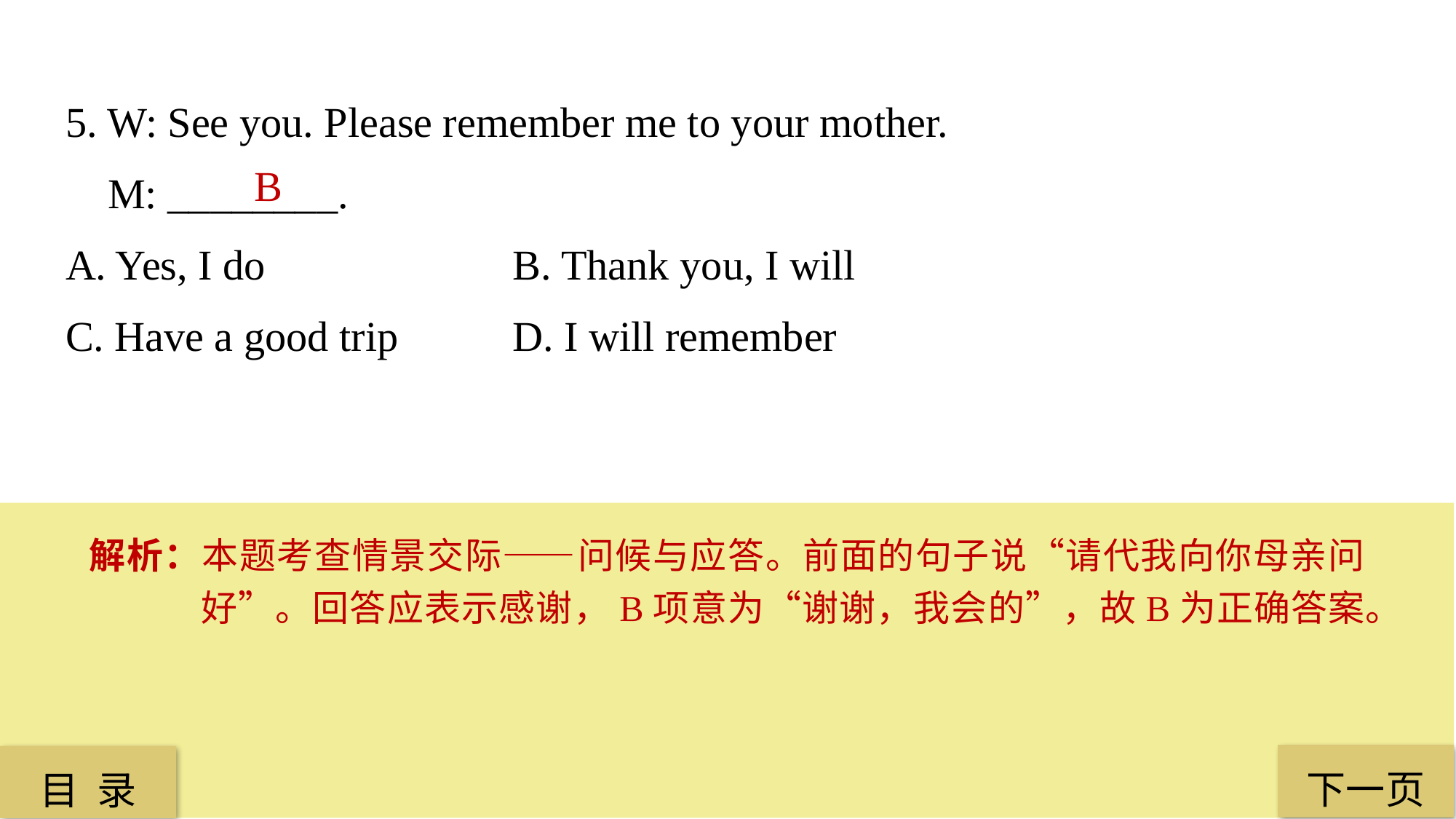

5. W: See you. Please remember me to your mother.
    M: ________.
A. Yes, I do 			 B. Thank you, I will
C. Have a good trip	 D. I will remember
 B
解析：本题考查情景交际——问候与应答。前面的句子说“请代我向你母亲问好”。回答应表示感谢，B项意为“谢谢，我会的”，故B为正确答案。